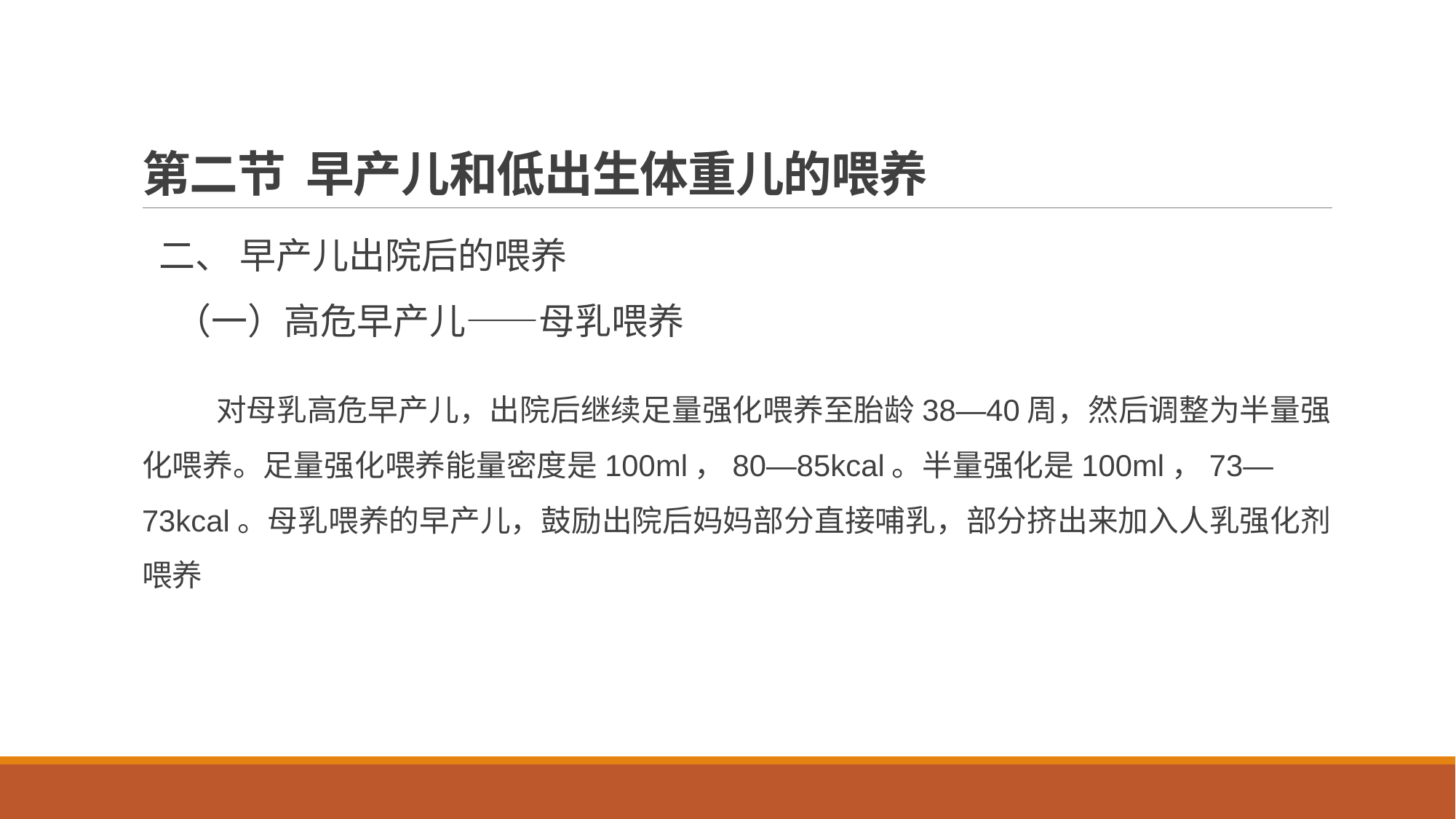

# 第二节  早产儿和低出生体重儿的喂养
 二、 早产儿出院后的喂养
   （一）高危早产儿——母乳喂养
        对母乳高危早产儿，出院后继续足量强化喂养至胎龄38—40周，然后调整为半量强化喂养。足量强化喂养能量密度是100ml，80—85kcal。半量强化是100ml，73—73kcal。母乳喂养的早产儿，鼓励出院后妈妈部分直接哺乳，部分挤出来加入人乳强化剂喂养